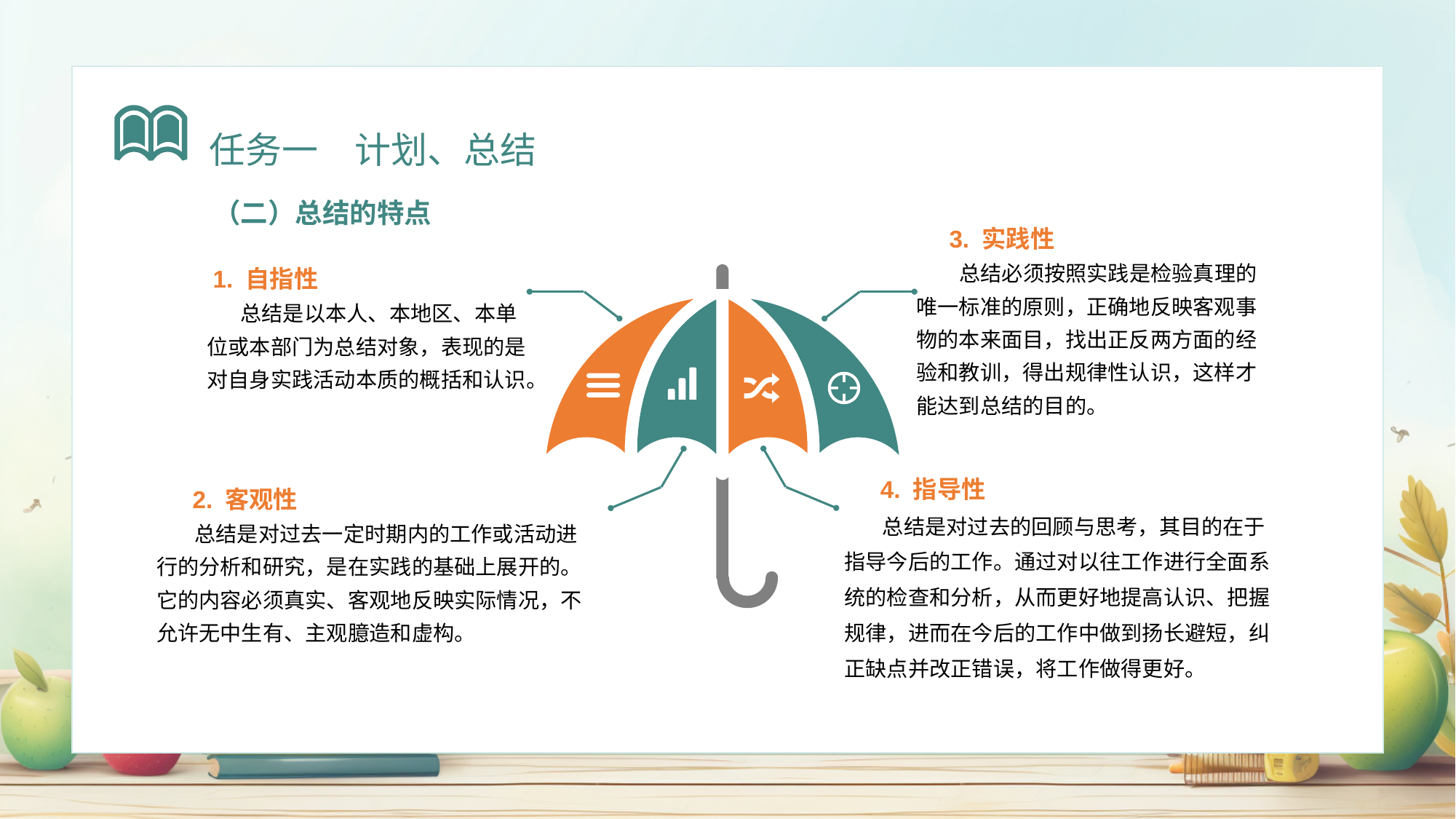

任务一　计划、总结

（二）总结的特点
     3. 实践性
        总结必须按照实践是检验真理的唯一标准的原则，正确地反映客观事物的本来面目，找出正反两方面的经验和教训，得出规律性认识，这样才能达到总结的目的。
 1. 自指性
      总结是以本人、本地区、本单位或本部门为总结对象，表现的是对自身实践活动本质的概括和认识。

      4. 指导性
       总结是对过去的回顾与思考，其目的在于指导今后的工作。通过对以往工作进行全面系统的检查和分析，从而更好地提高认识、把握规律，进而在今后的工作中做到扬长避短，纠正缺点并改正错误，将工作做得更好。
      2. 客观性
       总结是对过去一定时期内的工作或活动进行的分析和研究，是在实践的基础上展开的。它的内容必须真实、客观地反映实际情况，不允许无中生有、主观臆造和虚构。